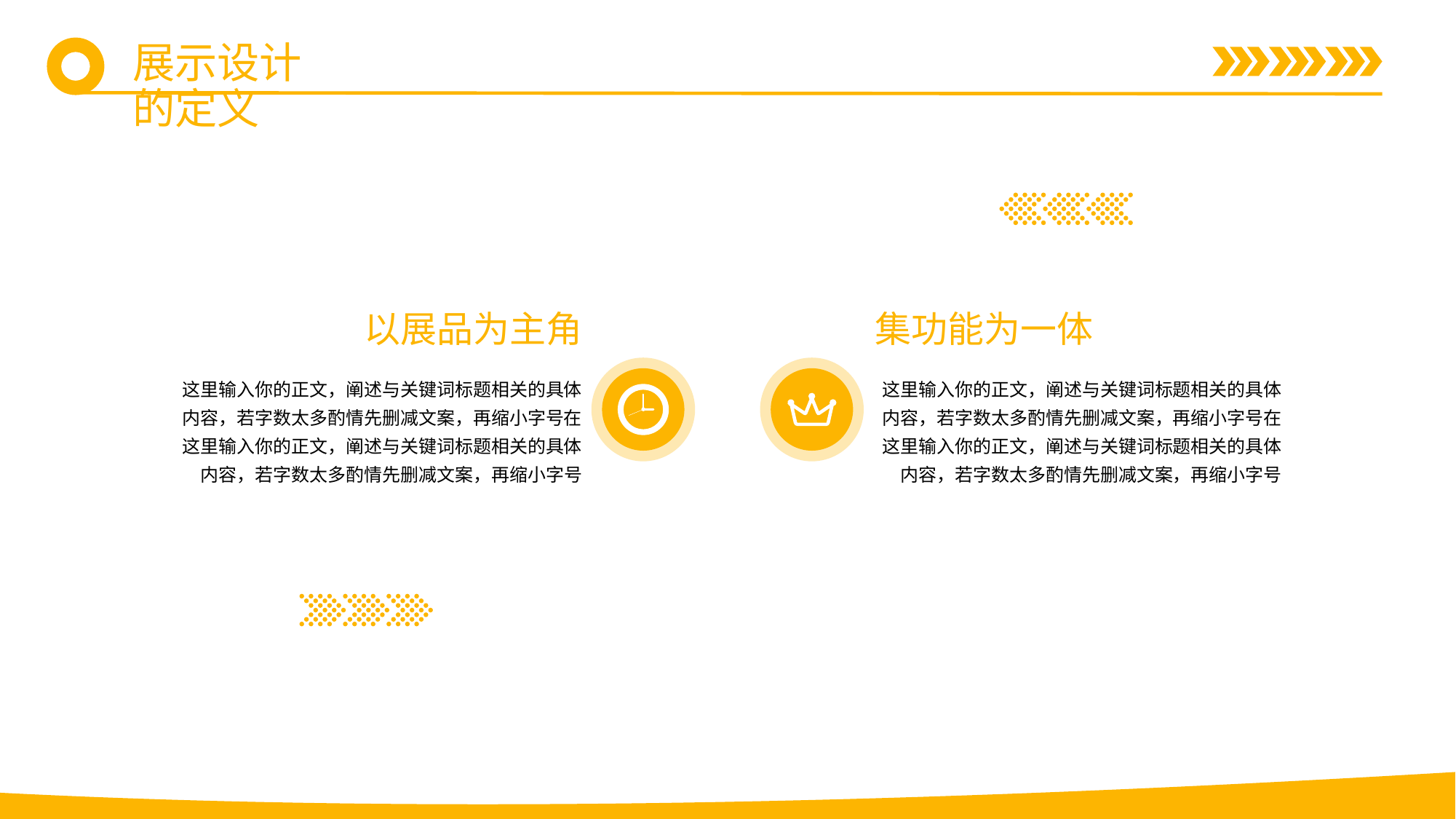

展示设计的定义

以展品为主角
集功能为一体
这里输入你的正文，阐述与关键词标题相关的具体内容，若字数太多酌情先删减文案，再缩小字号在这里输入你的正文，阐述与关键词标题相关的具体内容，若字数太多酌情先删减文案，再缩小字号

这里输入你的正文，阐述与关键词标题相关的具体内容，若字数太多酌情先删减文案，再缩小字号在这里输入你的正文，阐述与关键词标题相关的具体内容，若字数太多酌情先删减文案，再缩小字号